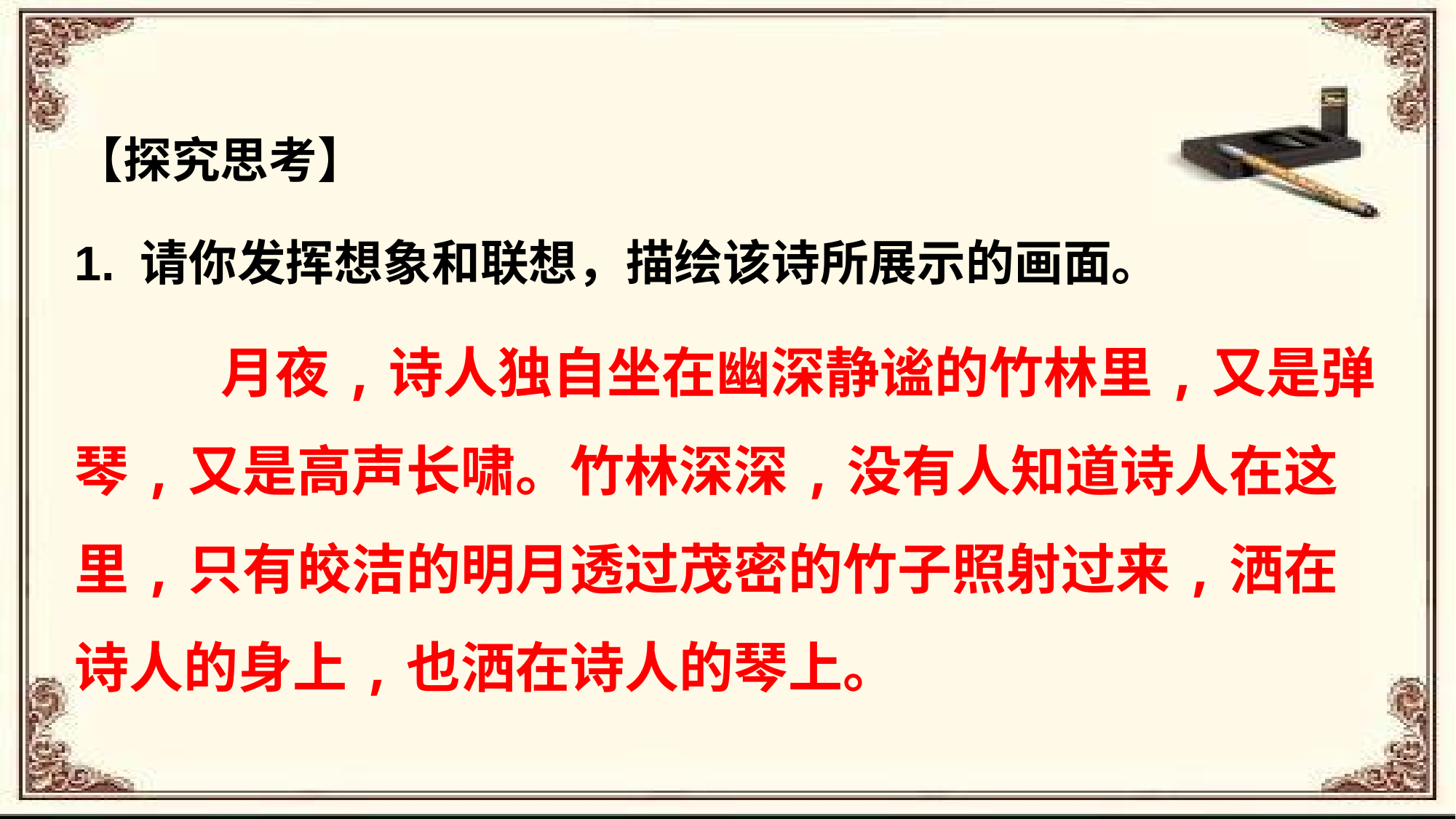

【探究思考】
1. 请你发挥想象和联想，描绘该诗所展示的画面。
          月夜,诗人独自坐在幽深静谧的竹林里,又是弹琴,又是高声长啸。竹林深深,没有人知道诗人在这里,只有皎洁的明月透过茂密的竹子照射过来,洒在诗人的身上,也洒在诗人的琴上。